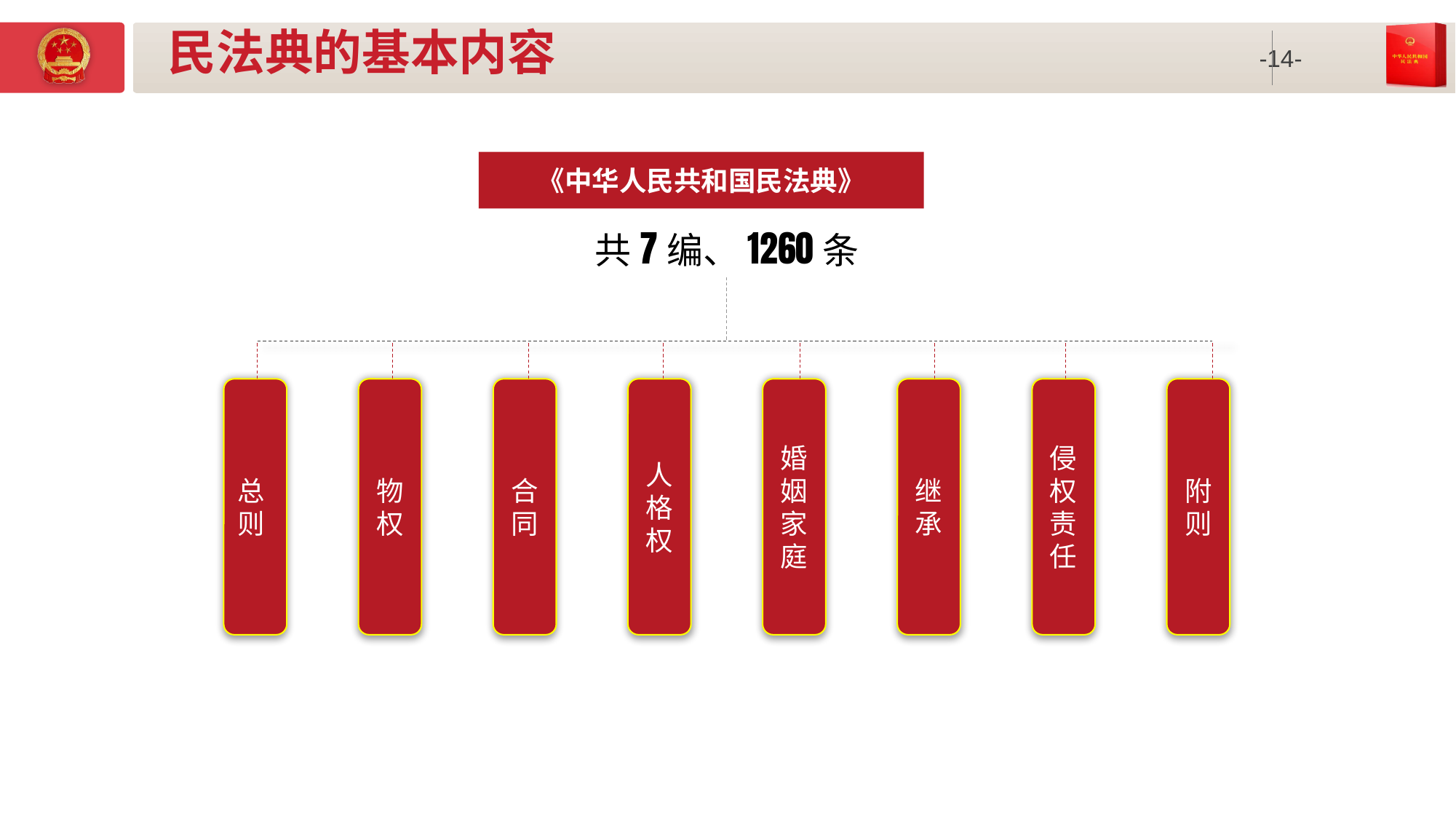

# 民法典的基本内容
《中华人民共和国民法典》
共7编、1260条
总则
物权
合同
人格权
婚姻家庭
继承
侵权责任
附则